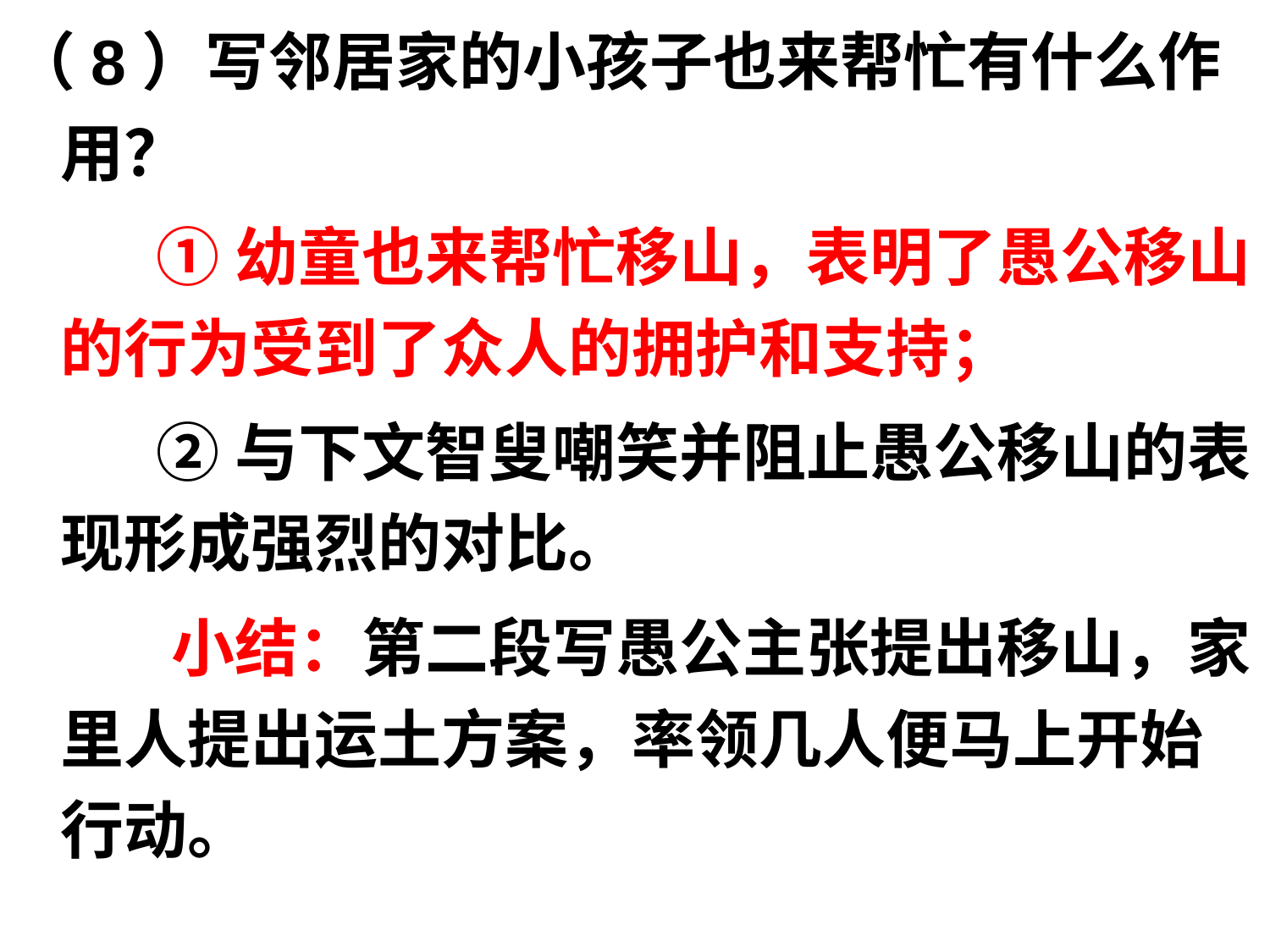

（8）写邻居家的小孩子也来帮忙有什么作用？
          ①幼童也来帮忙移山，表明了愚公移山的行为受到了众人的拥护和支持；
          ②与下文智叟嘲笑并阻止愚公移山的表现形成强烈的对比。
          小结：第二段写愚公主张提出移山，家里人提出运土方案，率领几人便马上开始行动。
#